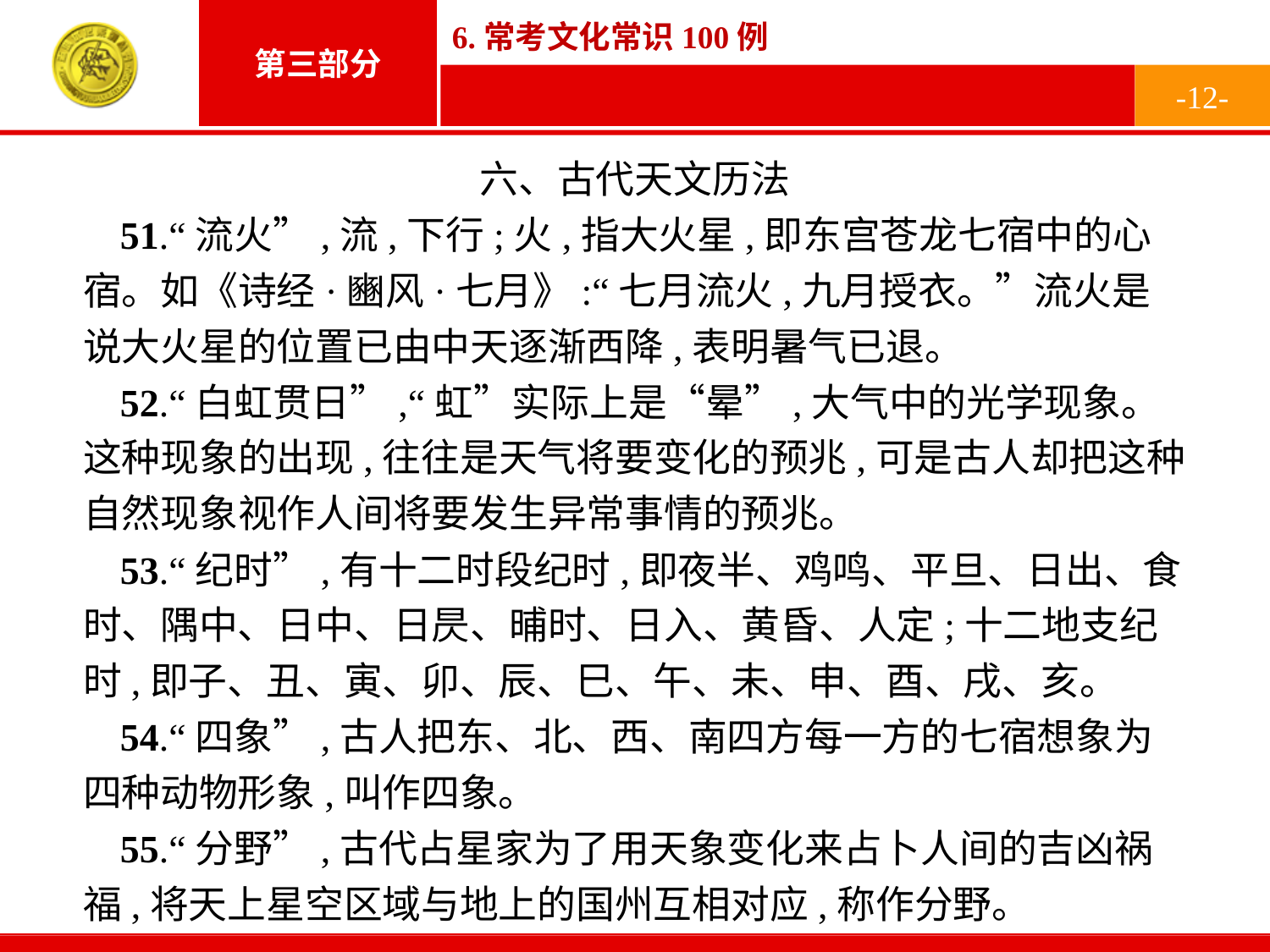

-12-
六、古代天文历法
51.“流火”,流,下行;火,指大火星,即东宫苍龙七宿中的心宿。如《诗经·豳风·七月》:“七月流火,九月授衣。”流火是说大火星的位置已由中天逐渐西降,表明暑气已退。
52.“白虹贯日”,“虹”实际上是“晕”,大气中的光学现象。这种现象的出现,往往是天气将要变化的预兆,可是古人却把这种自然现象视作人间将要发生异常事情的预兆。
53.“纪时”,有十二时段纪时,即夜半、鸡鸣、平旦、日出、食时、隅中、日中、日昃、晡时、日入、黄昏、人定;十二地支纪时,即子、丑、寅、卯、辰、巳、午、未、申、酉、戌、亥。
54.“四象”,古人把东、北、西、南四方每一方的七宿想象为四种动物形象,叫作四象。
55.“分野”,古代占星家为了用天象变化来占卜人间的吉凶祸福,将天上星空区域与地上的国州互相对应,称作分野。